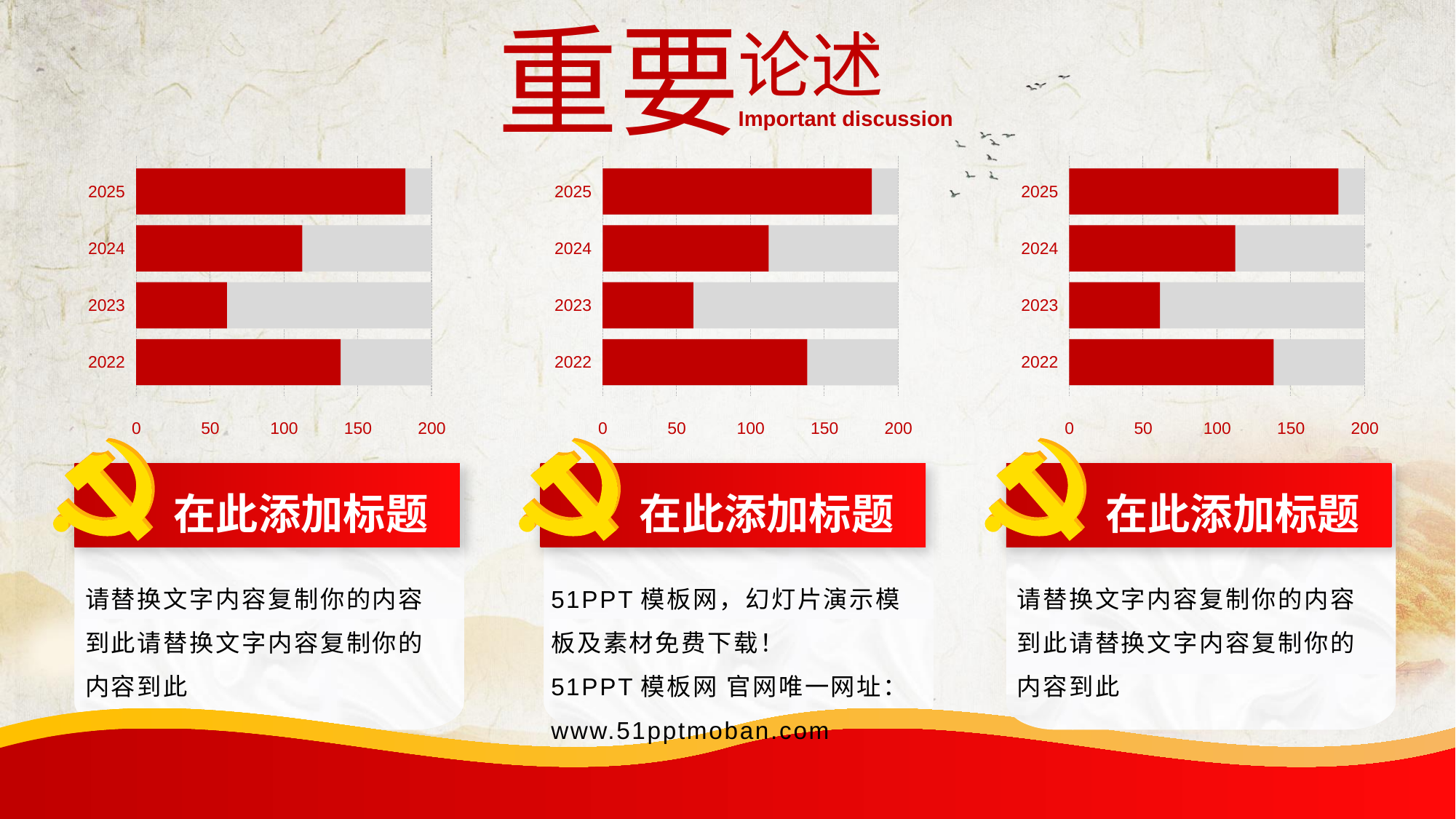

重要
论述
Important discussion

2025

2024

2023

2022
0
50
100
150
200

2025

2024

2023

2022
0
50
100
150
200

2025

2024

2023

2022
0
50
100
150
200

在此添加标题
在此添加标题
在此添加标题
请替换文字内容复制你的内容到此请替换文字内容复制你的内容到此
51PPT模板网，幻灯片演示模板及素材免费下载！
51PPT模板网 官网唯一网址：www.51pptmoban.com
请替换文字内容复制你的内容到此请替换文字内容复制你的内容到此